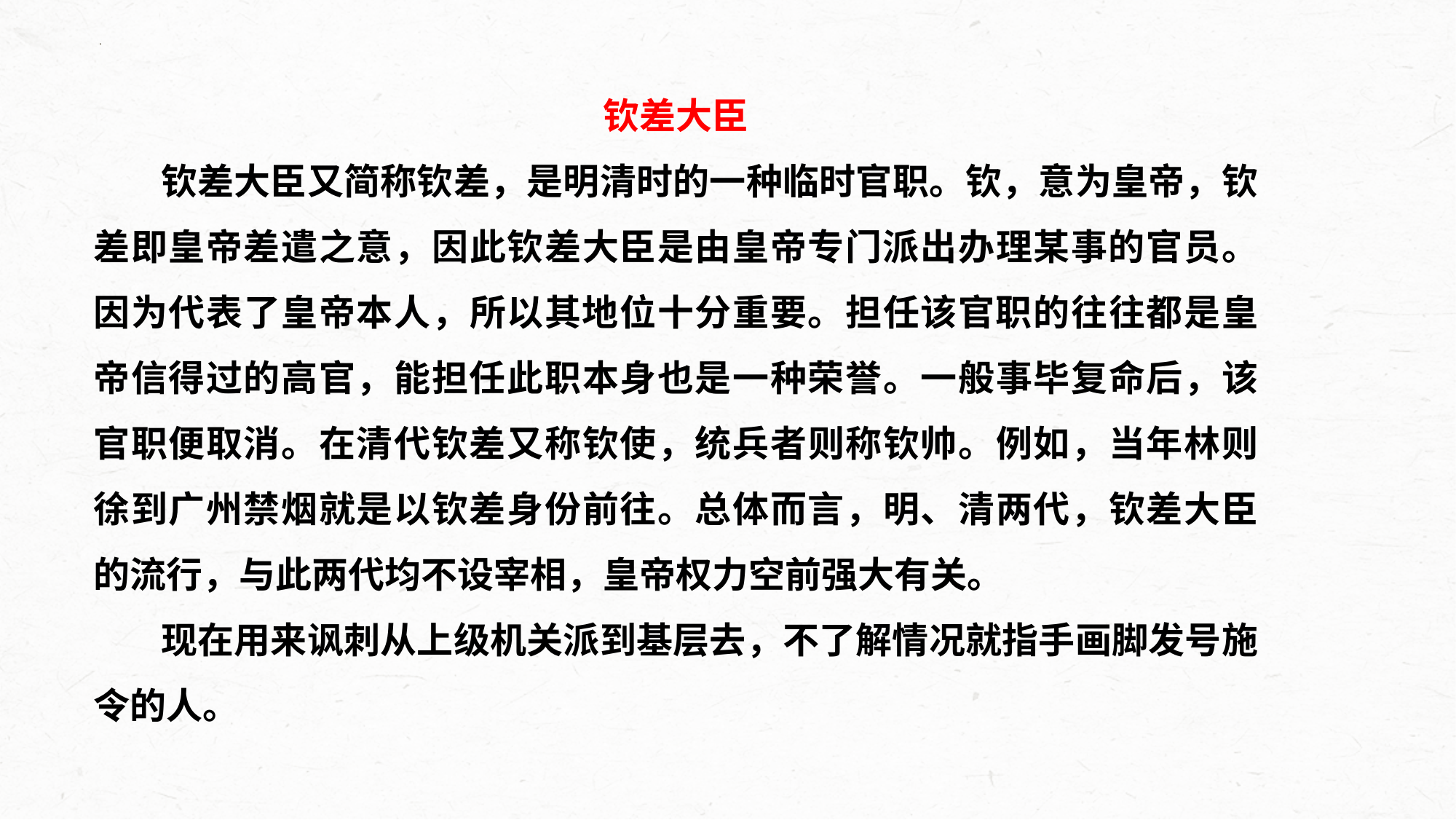

钦差大臣
钦差大臣又简称钦差，是明清时的一种临时官职。钦，意为皇帝，钦差即皇帝差遣之意，因此钦差大臣是由皇帝专门派出办理某事的官员。因为代表了皇帝本人，所以其地位十分重要。担任该官职的往往都是皇帝信得过的高官，能担任此职本身也是一种荣誉。一般事毕复命后，该官职便取消。在清代钦差又称钦使，统兵者则称钦帅。例如，当年林则徐到广州禁烟就是以钦差身份前往。总体而言，明、清两代，钦差大臣的流行，与此两代均不设宰相，皇帝权力空前强大有关。
现在用来讽刺从上级机关派到基层去，不了解情况就指手画脚发号施令的人。